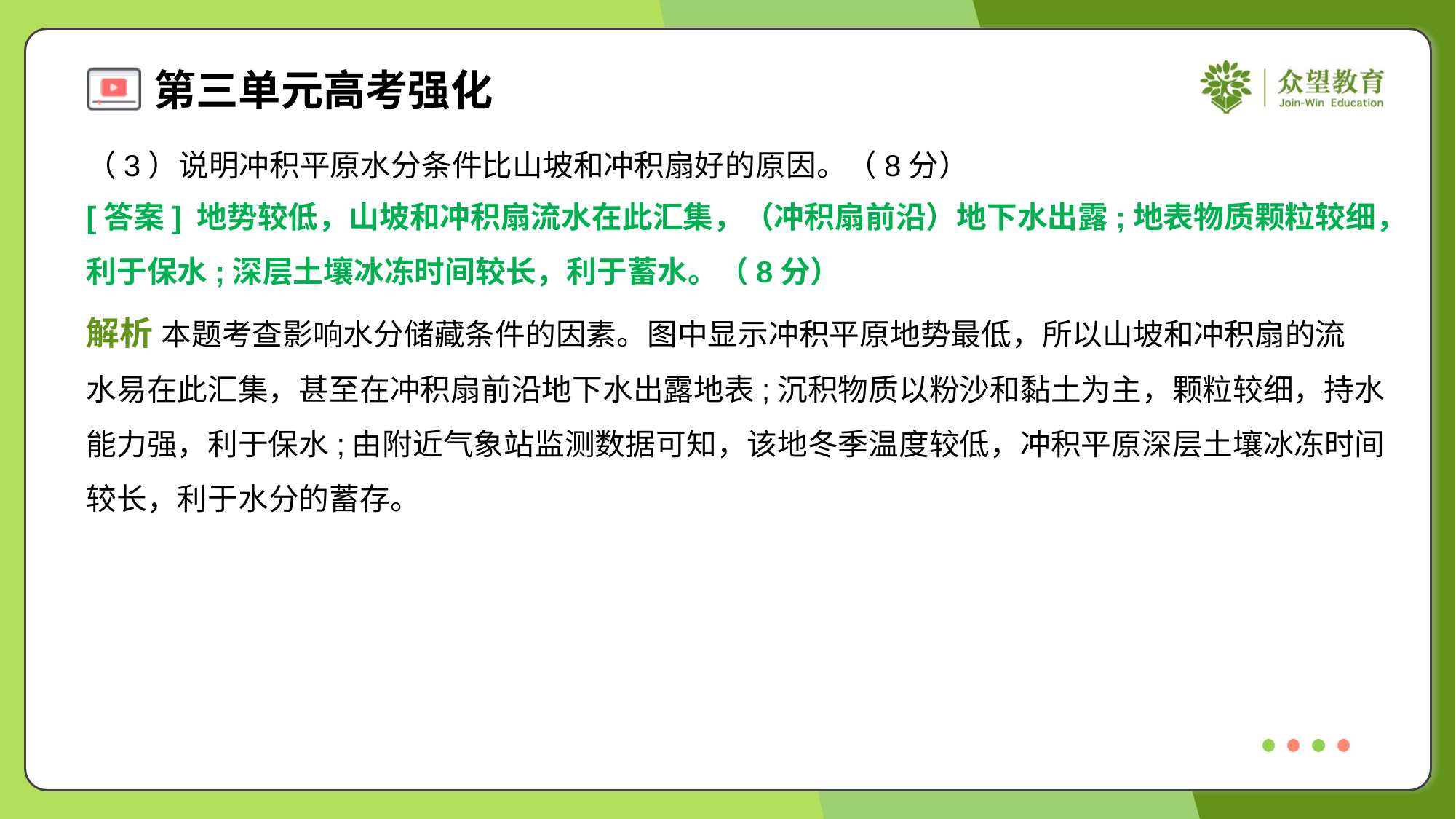

（3）说明冲积平原水分条件比山坡和冲积扇好的原因。（8分）
[答案] 地势较低，山坡和冲积扇流水在此汇集，（冲积扇前沿）地下水出露;地表物质颗粒较细，
利于保水;深层土壤冰冻时间较长，利于蓄水。（8分）
解析 本题考查影响水分储藏条件的因素。图中显示冲积平原地势最低，所以山坡和冲积扇的流
水易在此汇集，甚至在冲积扇前沿地下水出露地表;沉积物质以粉沙和黏土为主，颗粒较细，持水
能力强，利于保水;由附近气象站监测数据可知，该地冬季温度较低，冲积平原深层土壤冰冻时间
较长，利于水分的蓄存。